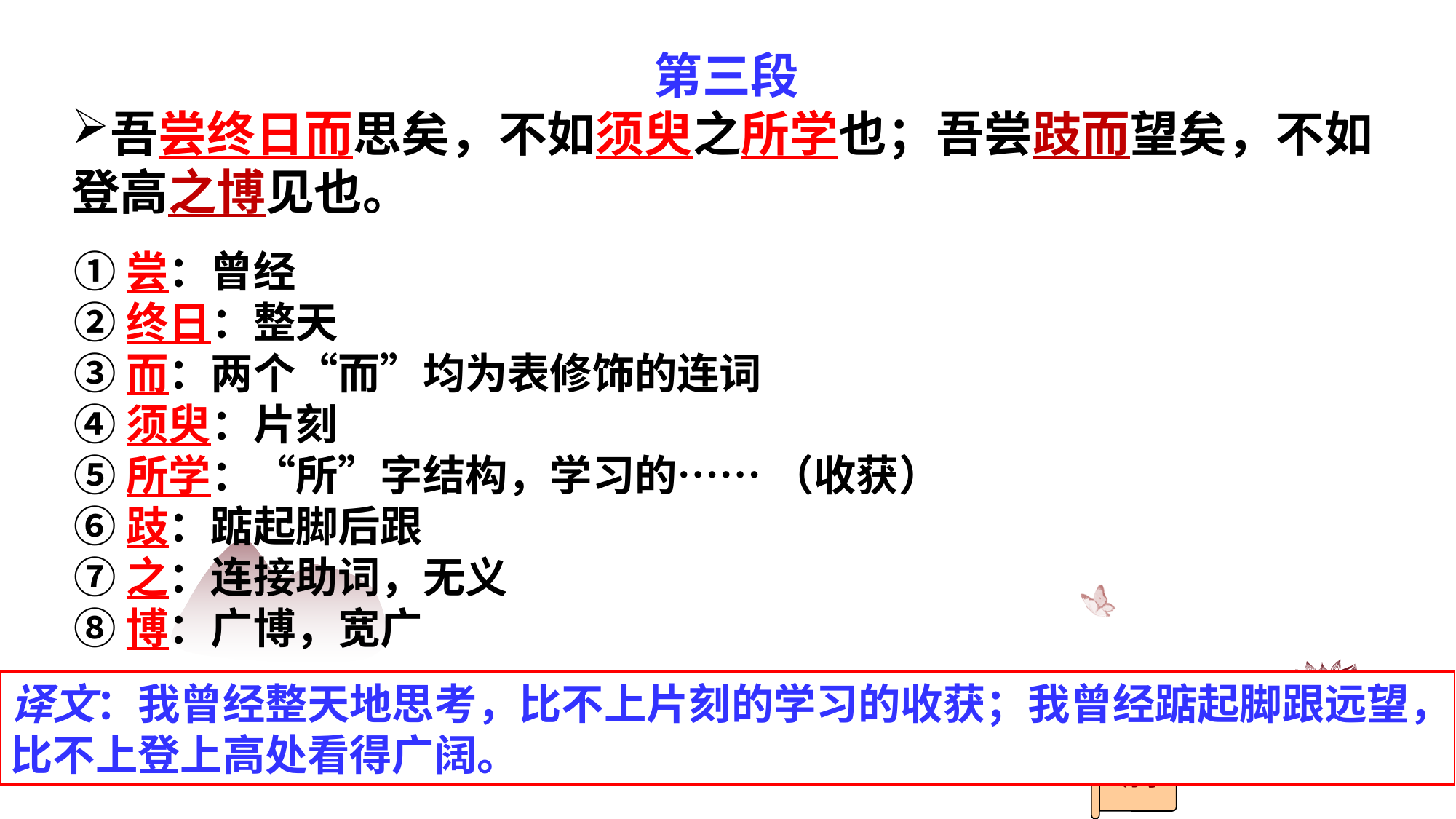

第三段
吾尝终日而思矣，不如须臾之所学也；吾尝跂而望矣，不如登高之博见也。

①尝：曾经
②终日：整天
③而：两个“而”均为表修饰的连词
④须臾：片刻
⑤所学：“所”字结构，学习的…… （收获）
⑥跂：踮起脚后跟
⑦之：连接助词，无义
⑧博：广博，宽广
译文：我曾经整天地思考，比不上片刻的学习的收获；我曾经踮起脚跟远望，比不上登上高处看得广阔。

劝学